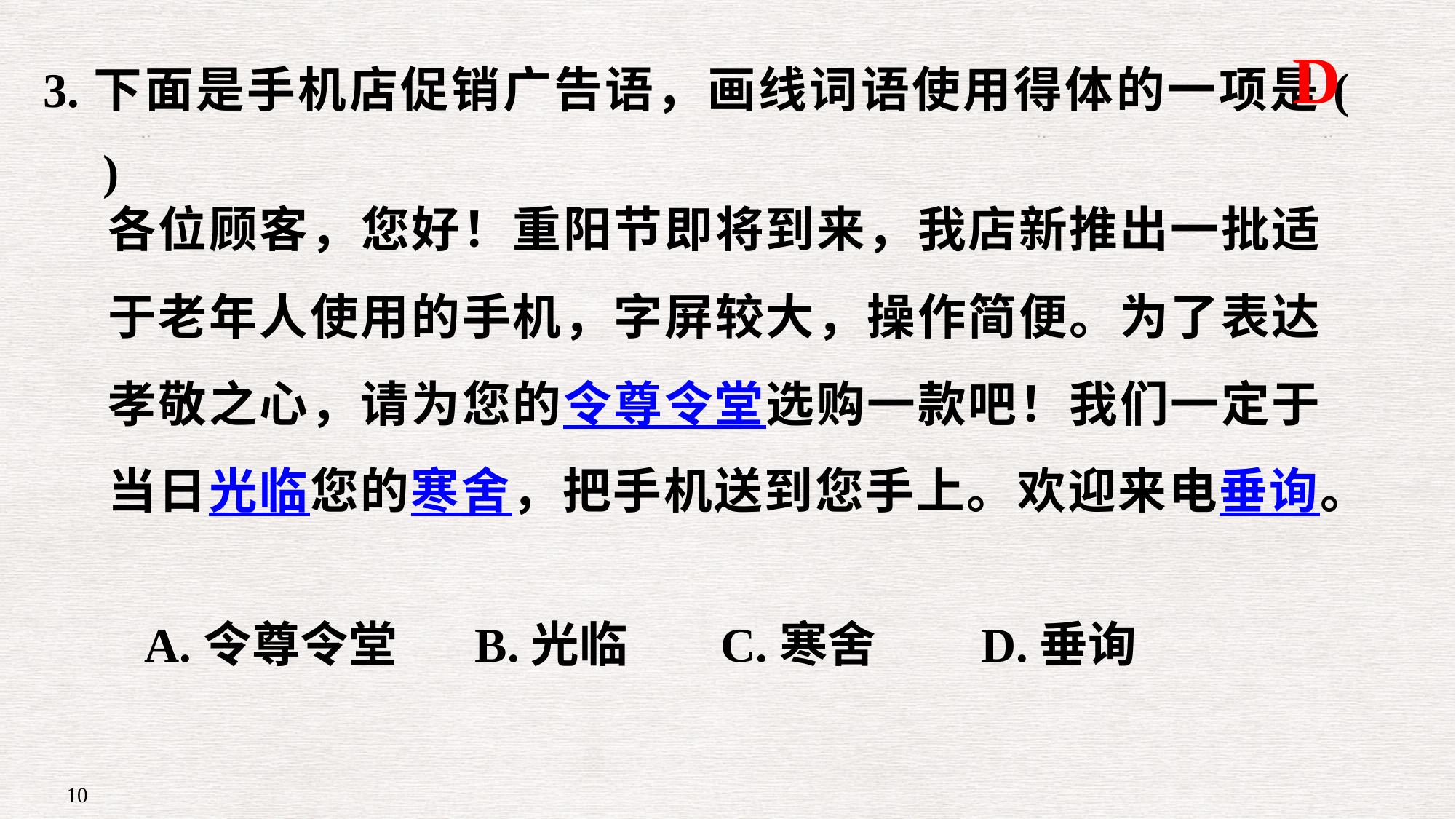

3.下面是手机店促销广告语，画线词语使用得体的一项是(　　)
D
各位顾客，您好！重阳节即将到来，我店新推出一批适于老年人使用的手机，字屏较大，操作简便。为了表达孝敬之心，请为您的令尊令堂选购一款吧！我们一定于当日光临您的寒舍，把手机送到您手上。欢迎来电垂询。

   A.令尊令堂  	   B.光临	     C.寒舍      	D.垂询